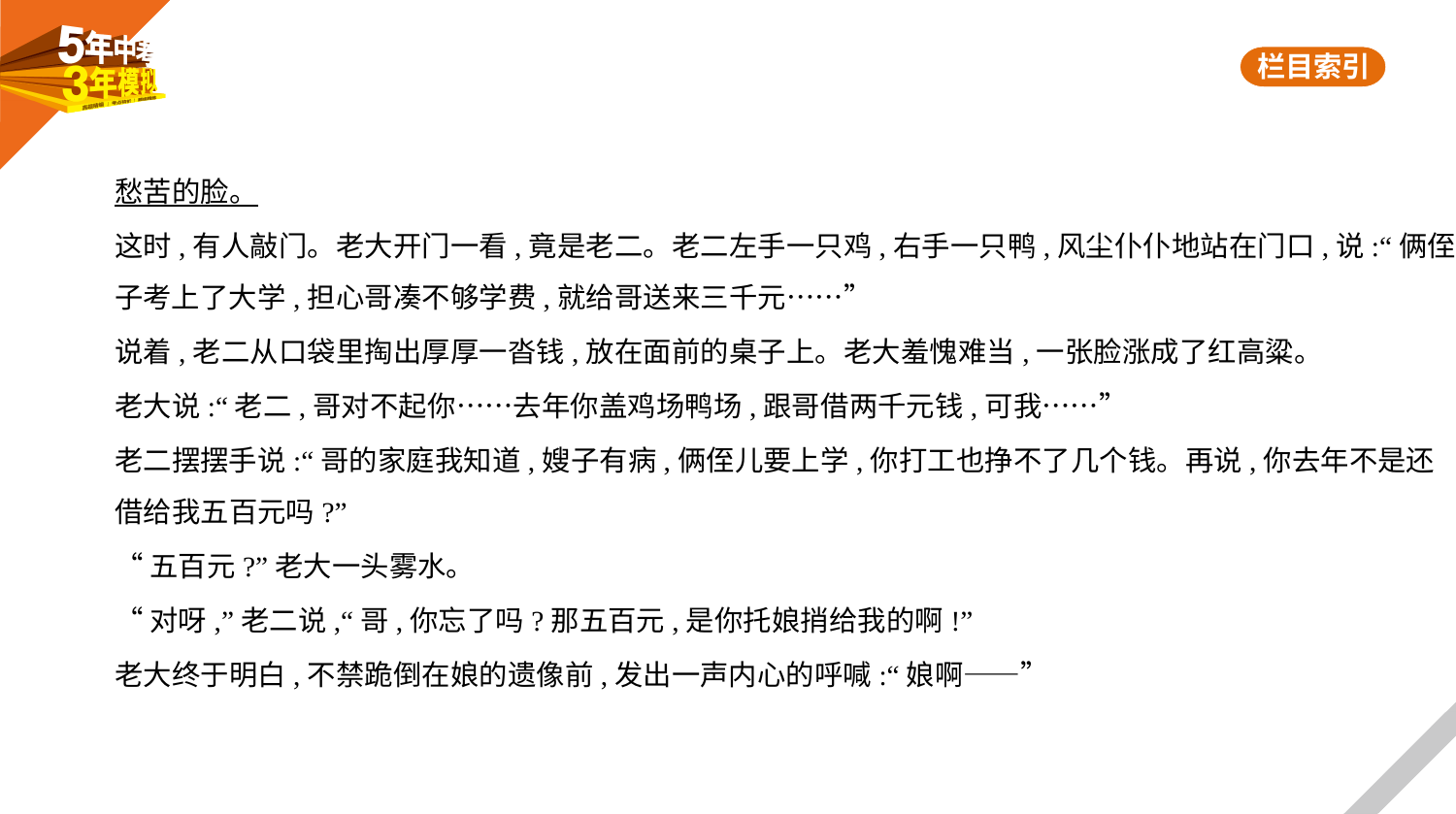

愁苦的脸。
这时,有人敲门。老大开门一看,竟是老二。老二左手一只鸡,右手一只鸭,风尘仆仆地站在门口,说:“俩侄
子考上了大学,担心哥凑不够学费,就给哥送来三千元……”
说着,老二从口袋里掏出厚厚一沓钱,放在面前的桌子上。老大羞愧难当,一张脸涨成了红高粱。
老大说:“老二,哥对不起你……去年你盖鸡场鸭场,跟哥借两千元钱,可我……”
老二摆摆手说:“哥的家庭我知道,嫂子有病,俩侄儿要上学,你打工也挣不了几个钱。再说,你去年不是还
借给我五百元吗?”
“五百元?”老大一头雾水。
“对呀,”老二说,“哥,你忘了吗?那五百元,是你托娘捎给我的啊!”
老大终于明白,不禁跪倒在娘的遗像前,发出一声内心的呼喊:“娘啊——”